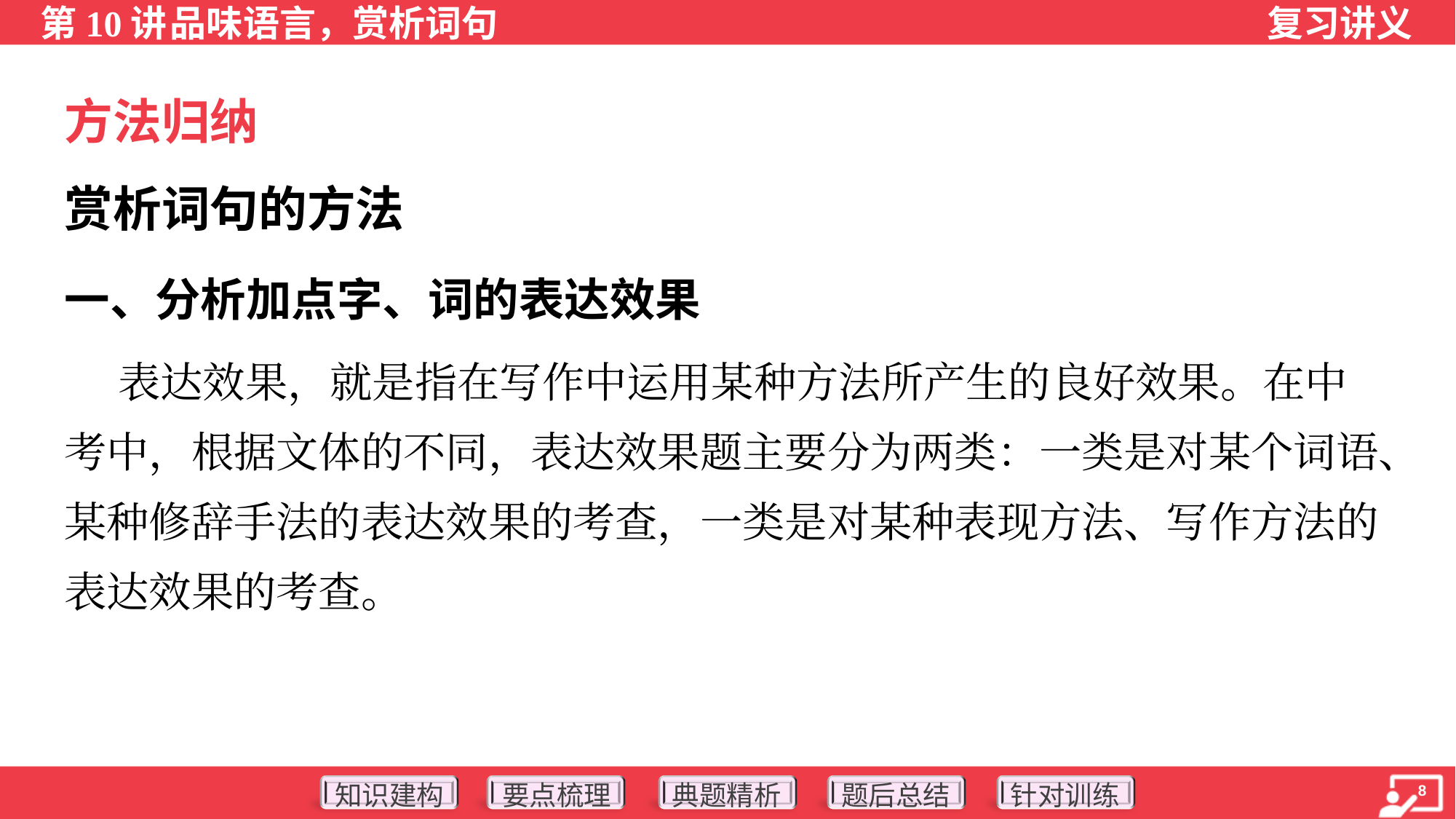

方法归纳
赏析词句的方法
一、分析加点字、词的表达效果
    表达效果，就是指在写作中运用某种方法所产生的良好效果。在中
考中，根据文体的不同，表达效果题主要分为两类：一类是对某个词语、
某种修辞手法的表达效果的考查，一类是对某种表现方法、写作方法的
表达效果的考查。